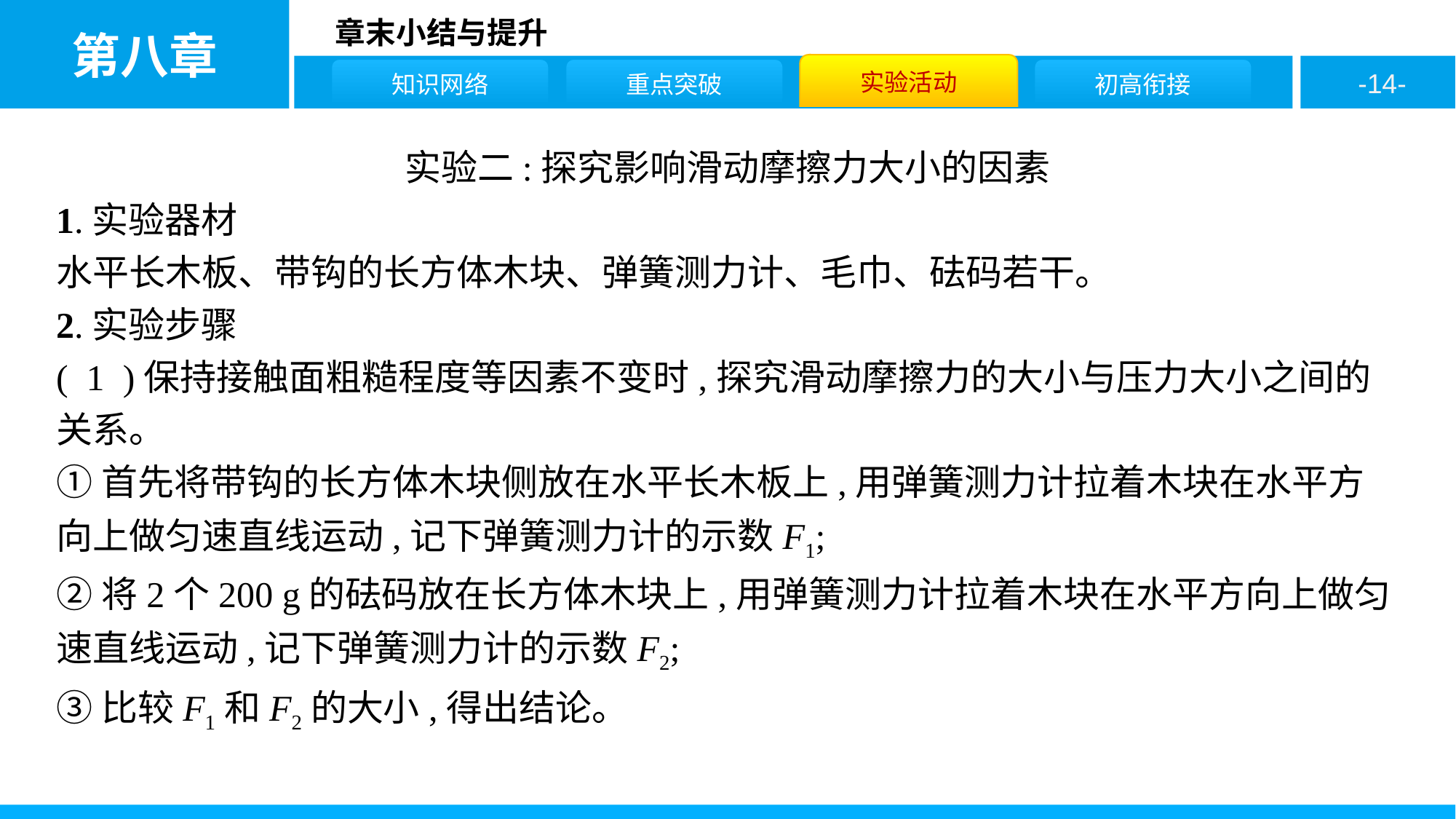

实验二:探究影响滑动摩擦力大小的因素
1.实验器材
水平长木板、带钩的长方体木块、弹簧测力计、毛巾、砝码若干。
2.实验步骤
(  1  )保持接触面粗糙程度等因素不变时,探究滑动摩擦力的大小与压力大小之间的关系。
①首先将带钩的长方体木块侧放在水平长木板上,用弹簧测力计拉着木块在水平方向上做匀速直线运动,记下弹簧测力计的示数F1;
②将2个200 g的砝码放在长方体木块上,用弹簧测力计拉着木块在水平方向上做匀速直线运动,记下弹簧测力计的示数F2;
③比较F1和F2的大小,得出结论。